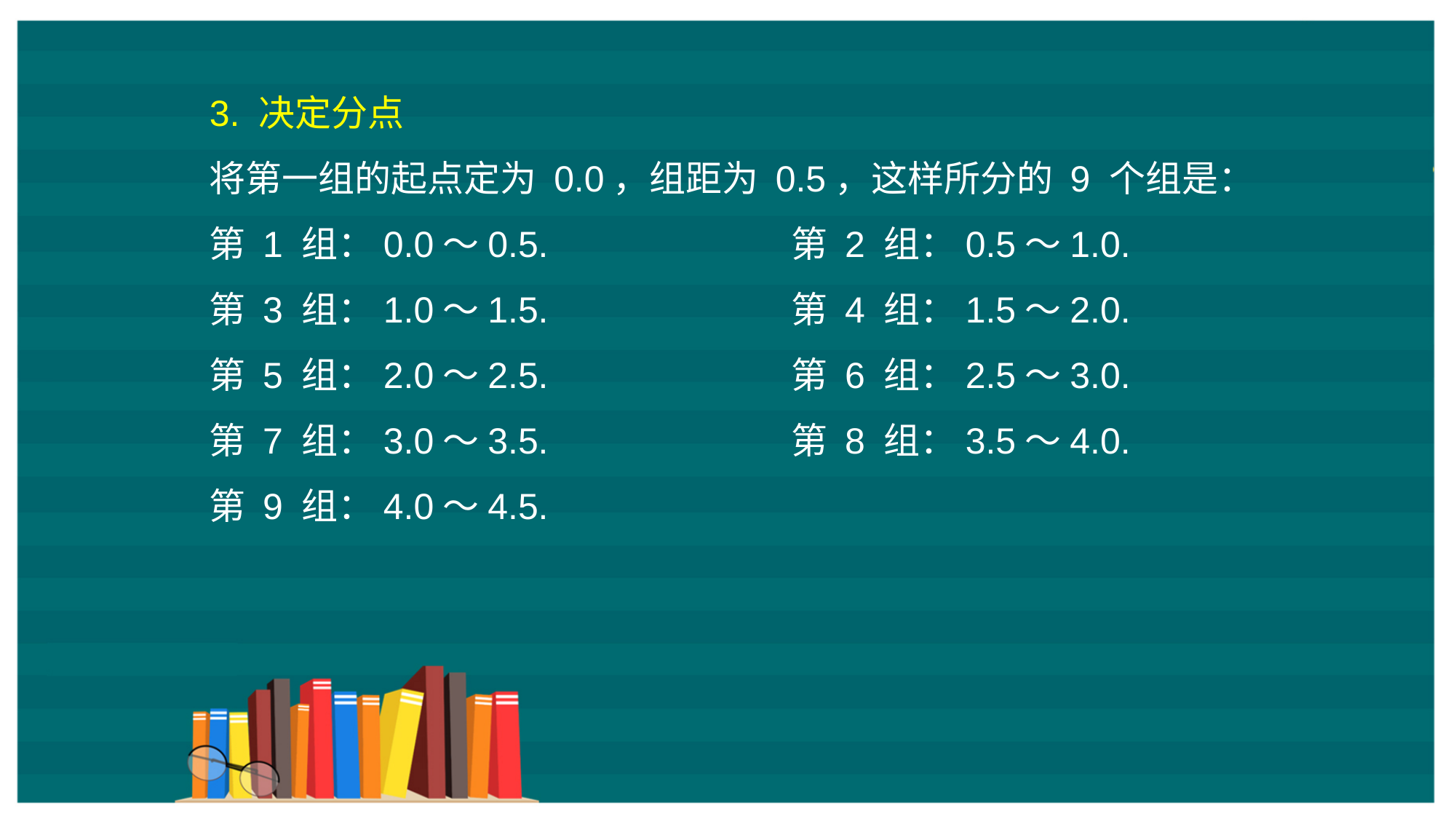

3. 决定分点
将第一组的起点定为 0.0，组距为 0.5，这样所分的 9 个组是：
第 1 组：0.0～0.5.			第 2 组：0.5～1.0.
第 3 组：1.0～1.5.			第 4 组：1.5～2.0.
第 5 组：2.0～2.5.			第 6 组：2.5～3.0.
第 7 组：3.0～3.5.			第 8 组：3.5～4.0.
第 9 组：4.0～4.5.